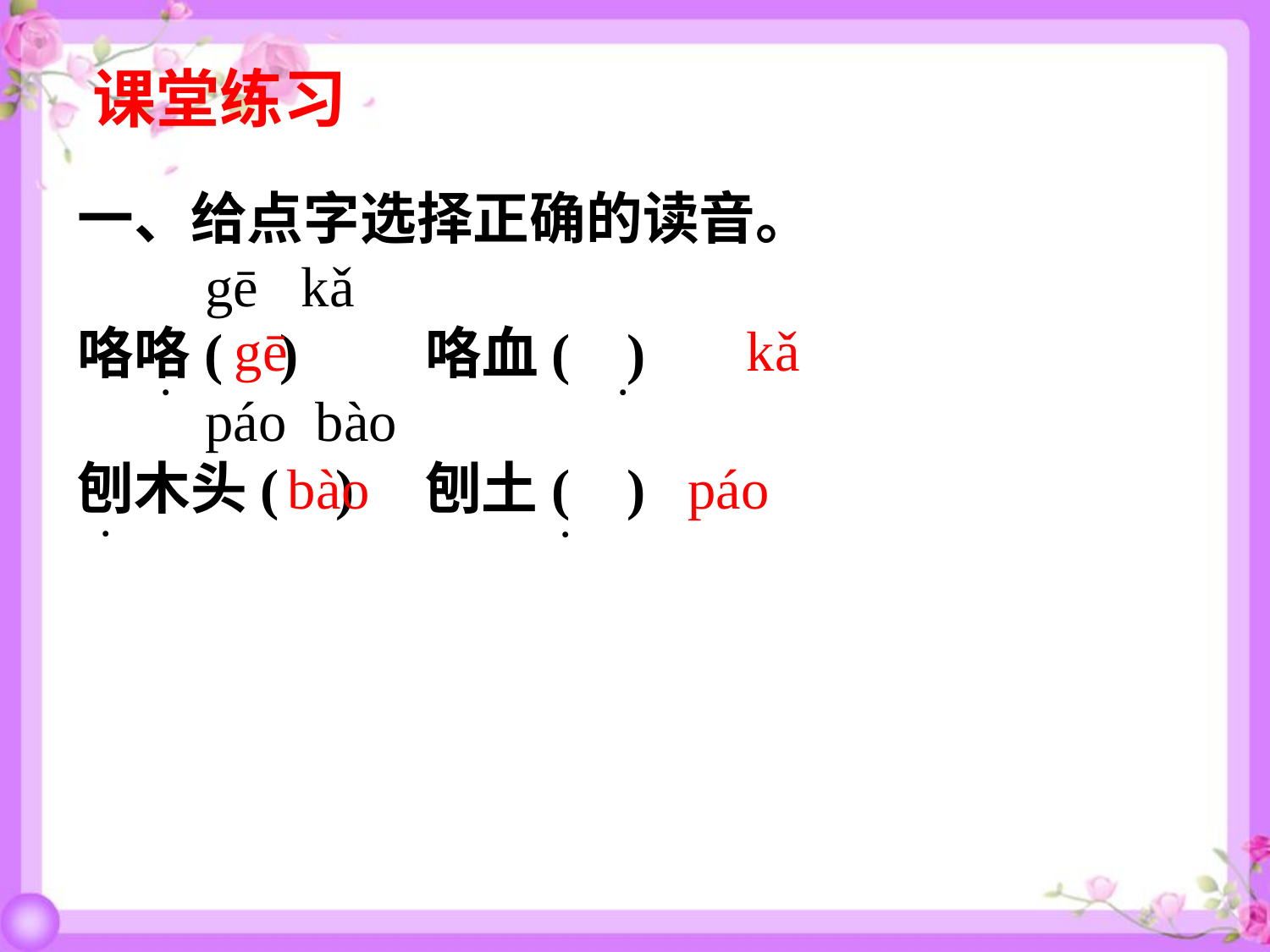

课堂练习
一、给点字选择正确的读音。
         gē   kǎ
咯咯(    )        咯血(    )
         páo  bào
刨木头(    )    刨土(    )
gē
kǎ
·
·
bào
páo
·
·